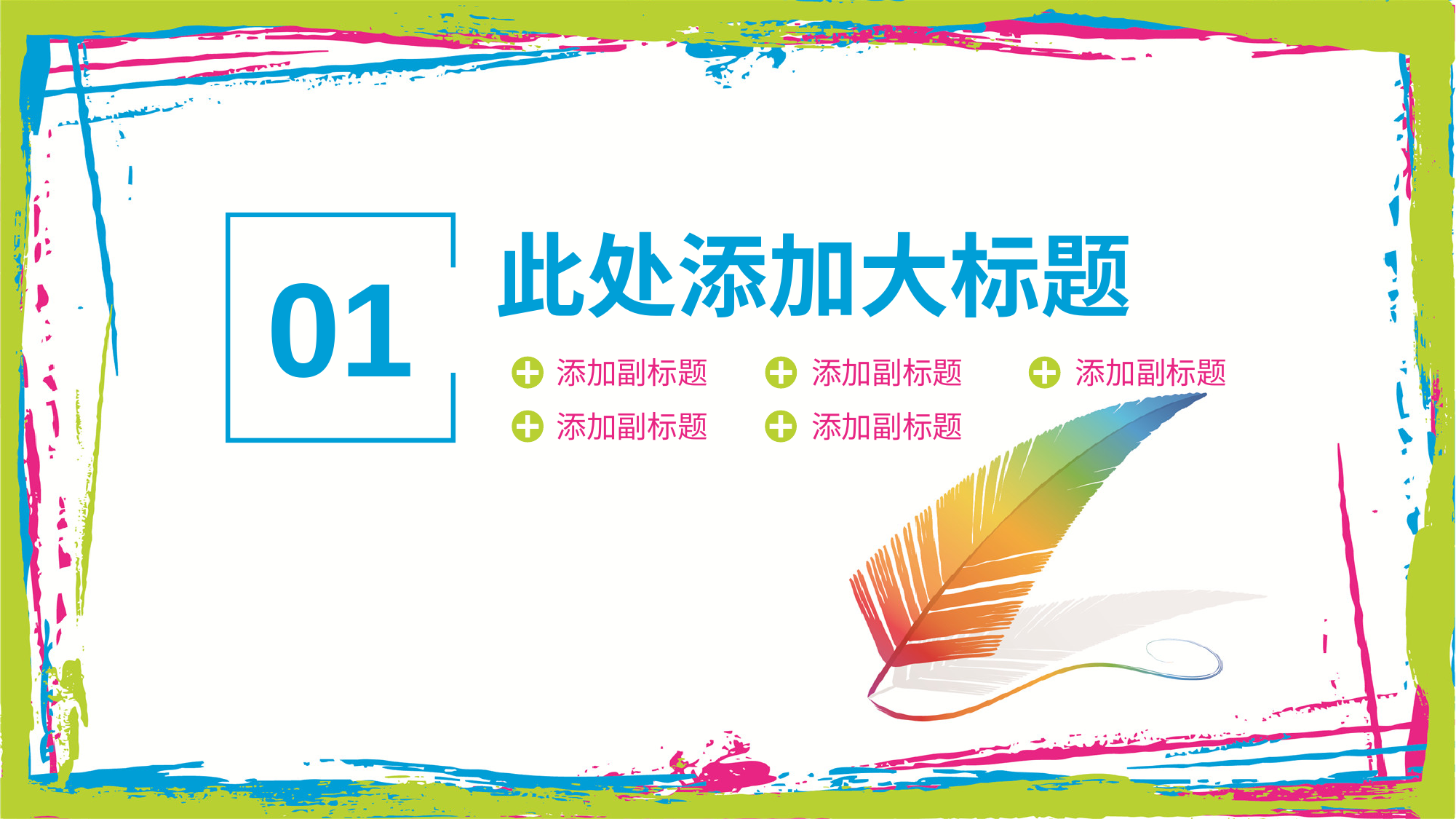

此处添加大标题
01
添加副标题
添加副标题
添加副标题

添加副标题
添加副标题